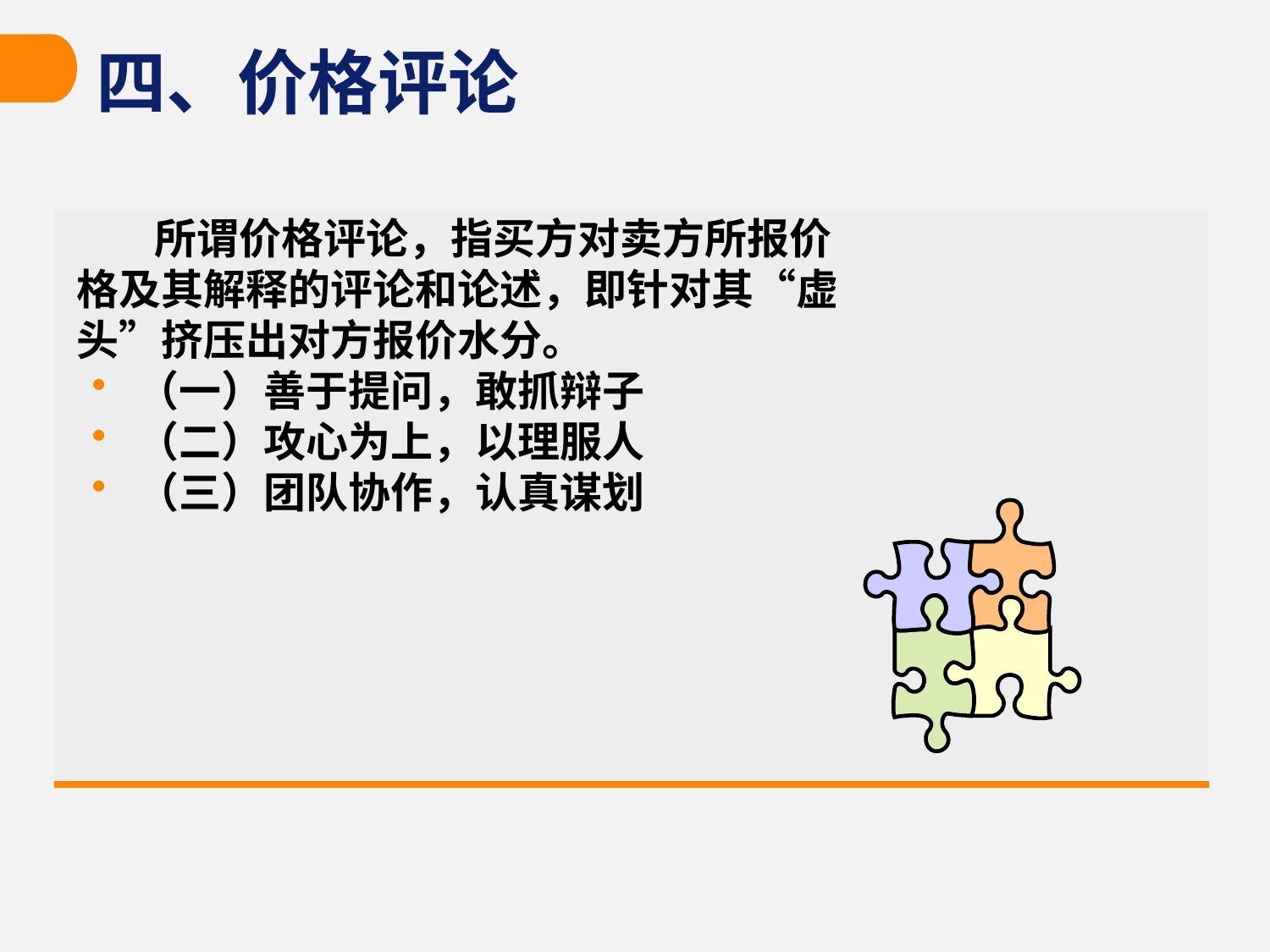

# 四、价格评论
        所谓价格评论，指买方对卖方所报价格及其解释的评论和论述，即针对其“虚头”挤压出对方报价水分。
（一）善于提问，敢抓辩子
（二）攻心为上，以理服人
（三）团队协作，认真谋划